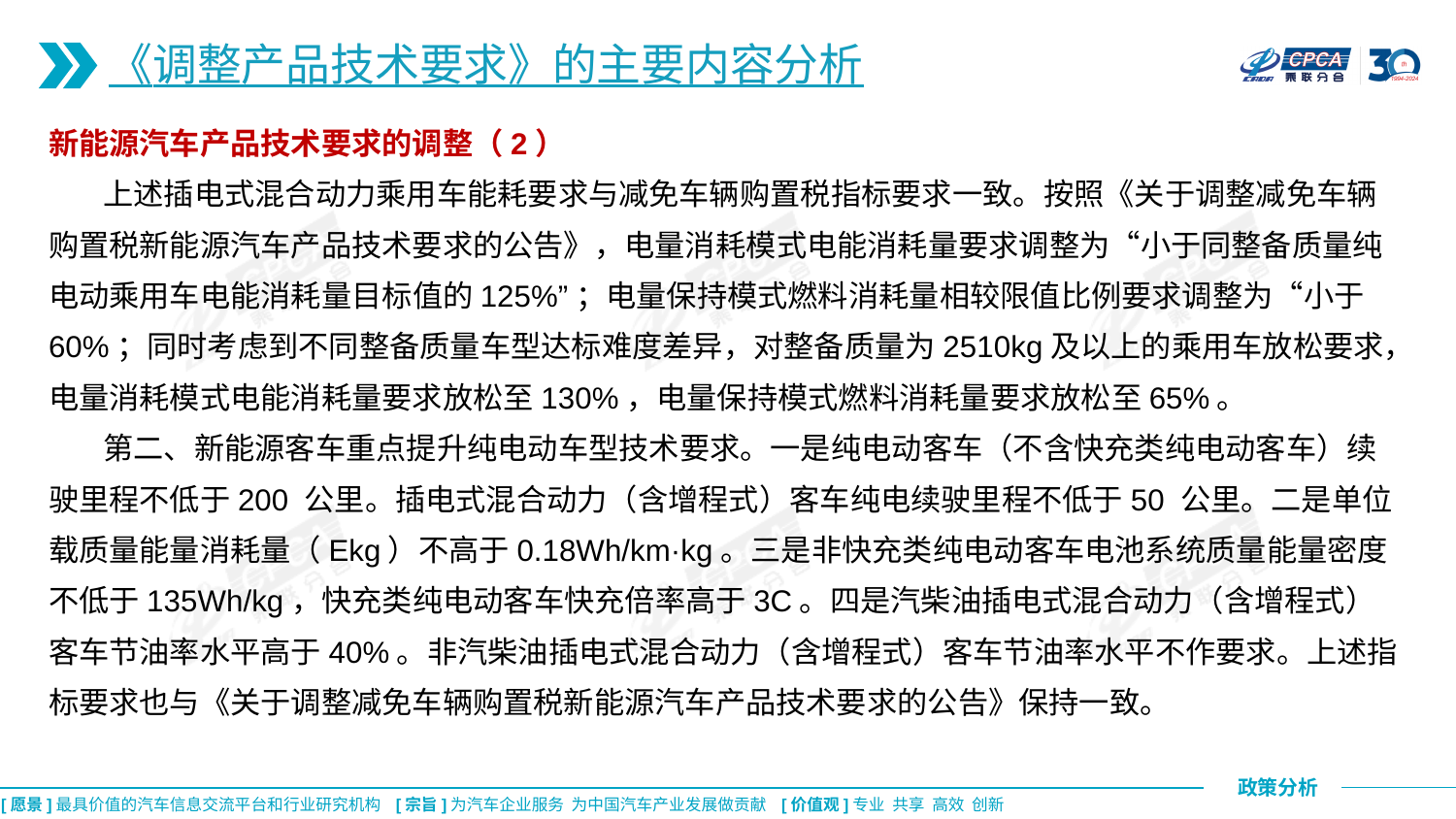

《调整产品技术要求》的主要内容分析
新能源汽车产品技术要求的调整（2）
       上述插电式混合动力乘用车能耗要求与减免车辆购置税指标要求一致。按照《关于调整减免车辆购置税新能源汽车产品技术要求的公告》，电量消耗模式电能消耗量要求调整为“小于同整备质量纯电动乘用车电能消耗量目标值的125%”；电量保持模式燃料消耗量相较限值比例要求调整为“小于60%；同时考虑到不同整备质量车型达标难度差异，对整备质量为2510kg及以上的乘用车放松要求，电量消耗模式电能消耗量要求放松至130%，电量保持模式燃料消耗量要求放松至65%。
       第二、新能源客车重点提升纯电动车型技术要求。一是纯电动客车（不含快充类纯电动客车）续驶里程不低于200 公里。插电式混合动力（含增程式）客车纯电续驶里程不低于50 公里。二是单位载质量能量消耗量（Ekg）不高于0.18Wh/km·kg。三是非快充类纯电动客车电池系统质量能量密度不低于135Wh/kg，快充类纯电动客车快充倍率高于3C。四是汽柴油插电式混合动力（含增程式）客车节油率水平高于40%。非汽柴油插电式混合动力（含增程式）客车节油率水平不作要求。上述指标要求也与《关于调整减免车辆购置税新能源汽车产品技术要求的公告》保持一致。